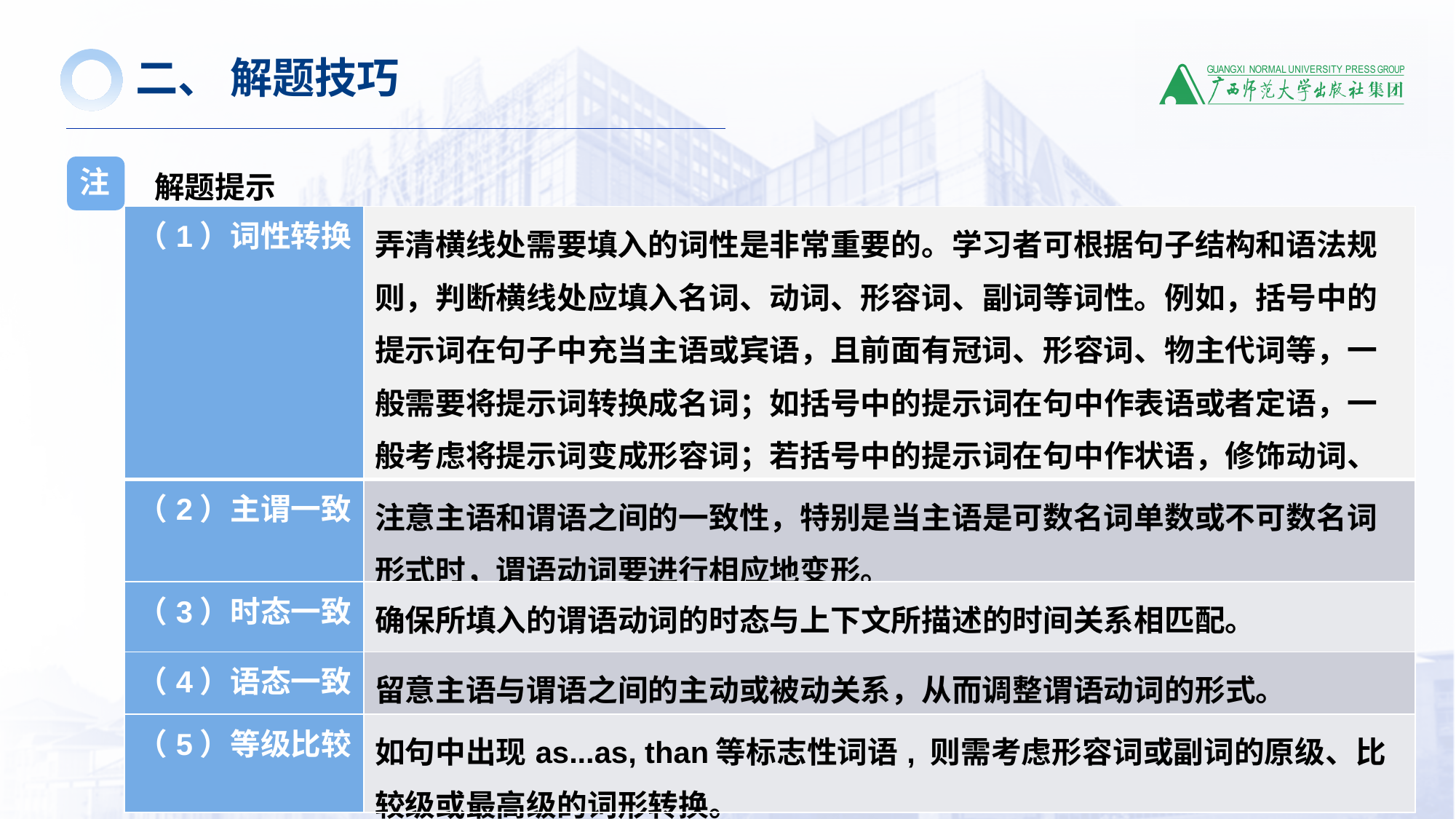

二、 解题技巧

解题提示
注

| （1）词性转换 | 弄清横线处需要填入的词性是非常重要的。学习者可根据句子结构和语法规则，判断横线处应填入名词、动词、形容词、副词等词性。例如，括号中的提示词在句子中充当主语或宾语，且前面有冠词、形容词、物主代词等，一般需要将提示词转换成名词；如括号中的提示词在句中作表语或者定语，一般考虑将提示词变成形容词；若括号中的提示词在句中作状语，修饰动词、形容词甚至是整个句子，则考虑填入副词。 |
| --- | --- |
| （2）主谓一致 | 注意主语和谓语之间的一致性，特别是当主语是可数名词单数或不可数名词形式时，谓语动词要进行相应地变形。 |
| （3）时态一致 | 确保所填入的谓语动词的时态与上下文所描述的时间关系相匹配。 |
| （4）语态一致 | 留意主语与谓语之间的主动或被动关系，从而调整谓语动词的形式。 |
| （5）等级比较 | 如句中出现as...as, than等标志性词语, 则需考虑形容词或副词的原级、比较级或最高级的词形转换。 |